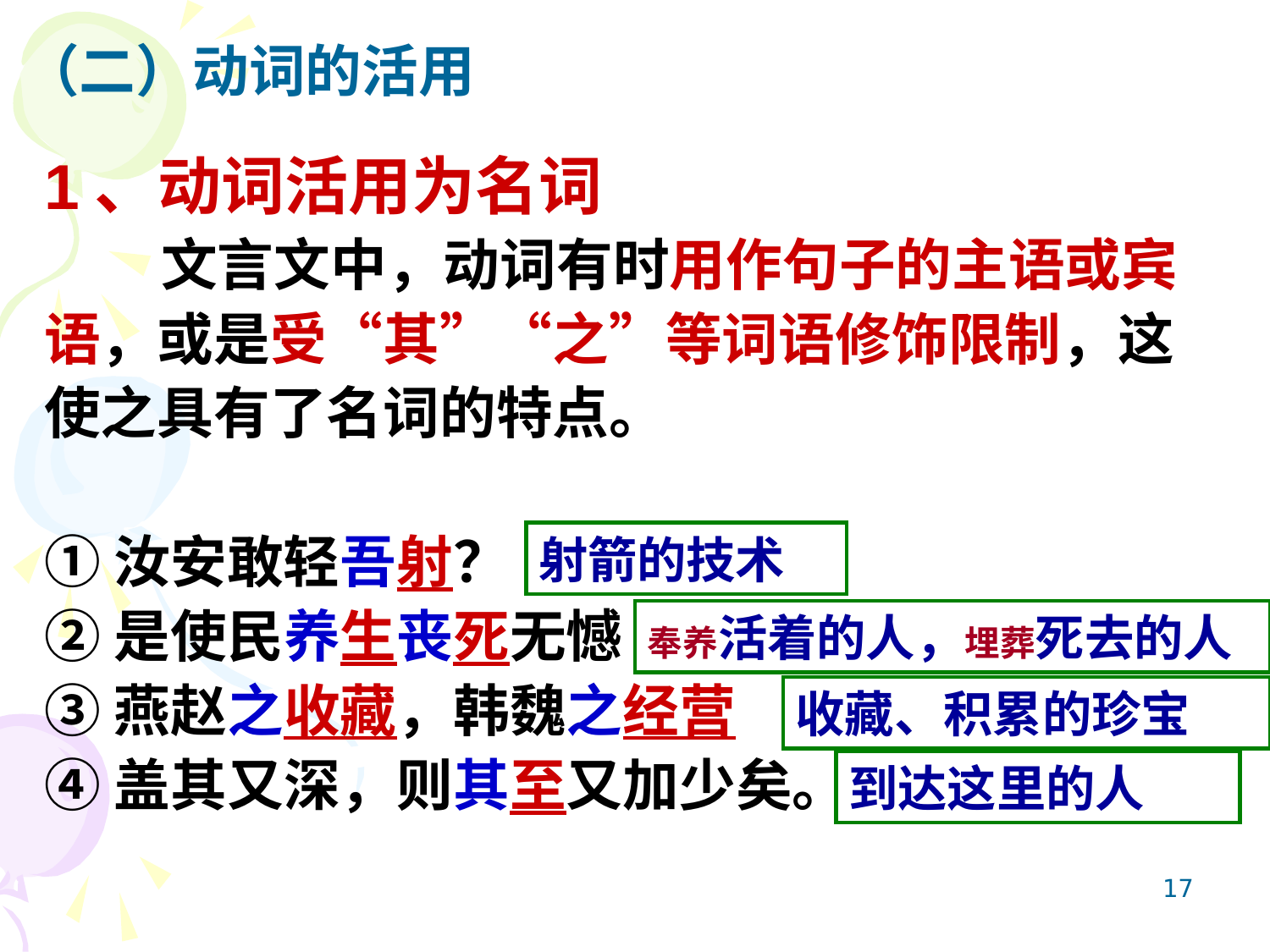

（二）动词的活用
1、动词活用为名词
        文言文中，动词有时用作句子的主语或宾语，或是受“其”“之”等词语修饰限制，这使之具有了名词的特点。

①汝安敢轻吾射？
②是使民养生丧死无憾
③燕赵之收藏，韩魏之经营
④盖其又深，则其至又加少矣。
射箭的技术
奉养活着的人，埋葬死去的人
收藏、积累的珍宝
到达这里的人
17